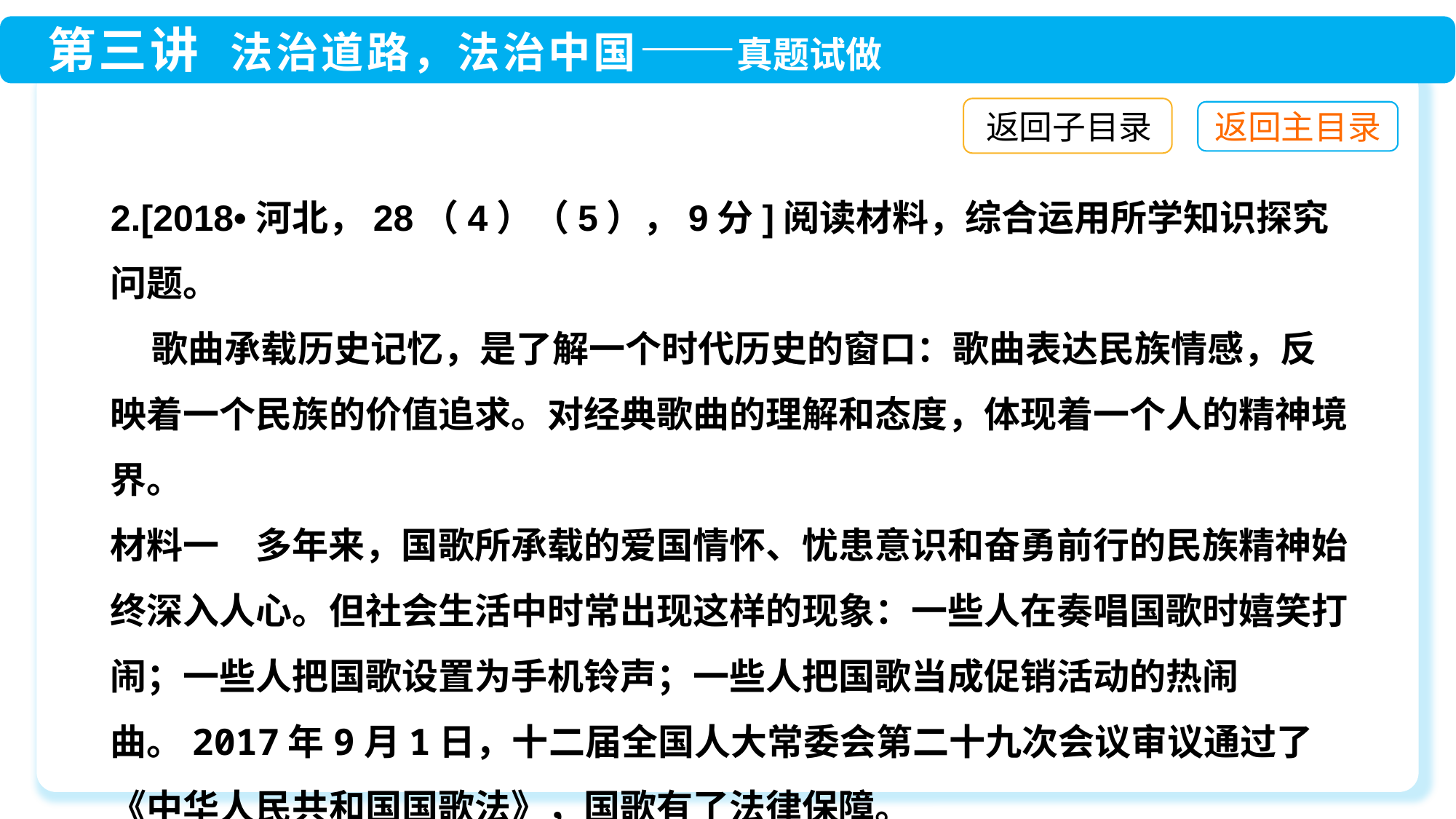

返回子目录

2.[2018•河北，28（4）（5），9分]阅读材料，综合运用所学知识探究问题。
    歌曲承载历史记忆，是了解一个时代历史的窗口：歌曲表达民族情感，反映着一个民族的价值追求。对经典歌曲的理解和态度，体现着一个人的精神境界。
材料一　多年来，国歌所承载的爱国情怀、忧患意识和奋勇前行的民族精神始终深入人心。但社会生活中时常出现这样的现象：一些人在奏唱国歌时嬉笑打闹；一些人把国歌设置为手机铃声；一些人把国歌当成促销活动的热闹曲。2017年9月1日，十二届全国人大常委会第二十九次会议审议通过了《中华人民共和国国歌法》，国歌有了法律保障。